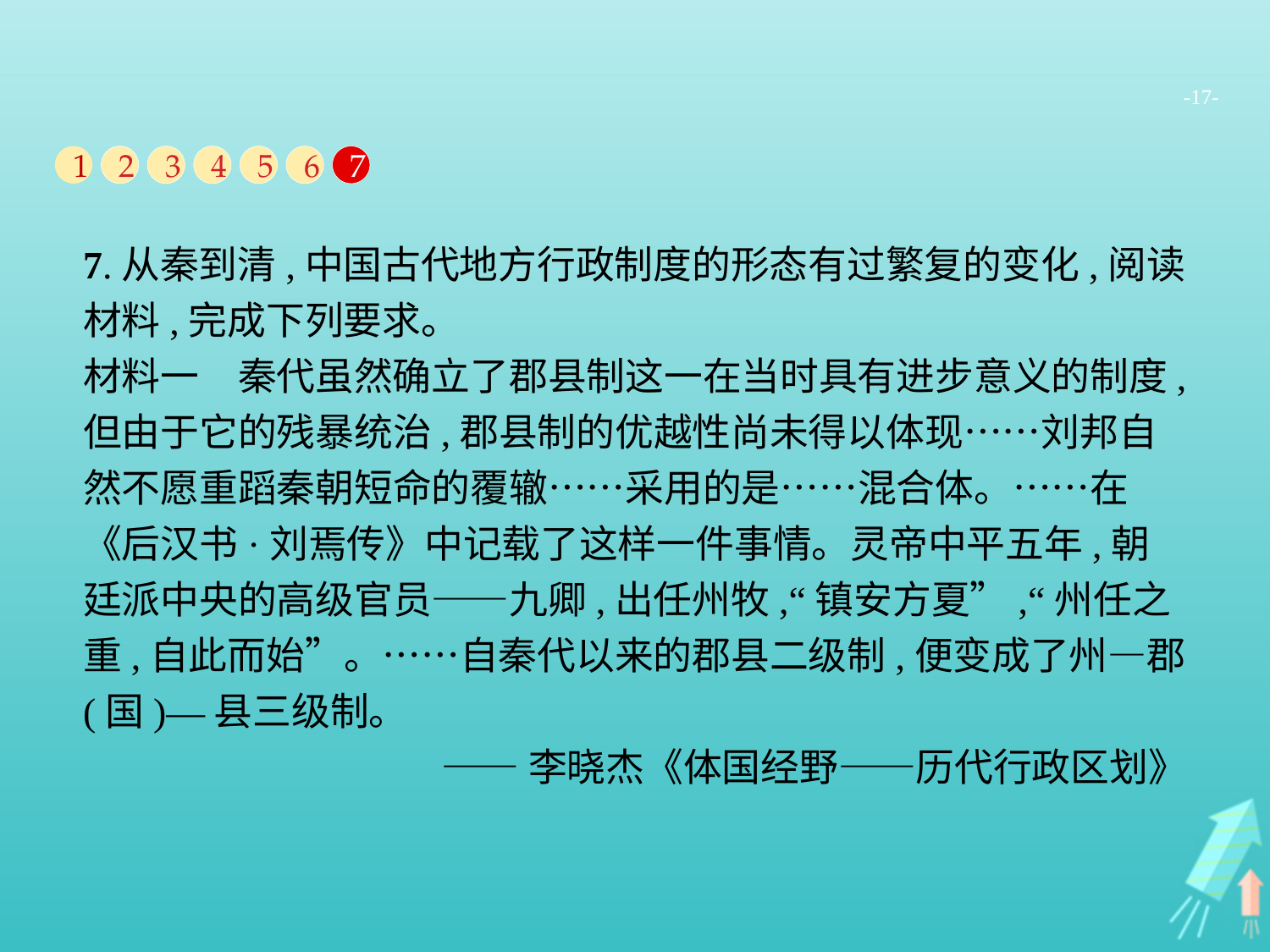

-17-
1
2
3
4
5
6
7
7.从秦到清,中国古代地方行政制度的形态有过繁复的变化,阅读材料,完成下列要求。
材料一　秦代虽然确立了郡县制这一在当时具有进步意义的制度,但由于它的残暴统治,郡县制的优越性尚未得以体现……刘邦自然不愿重蹈秦朝短命的覆辙……采用的是……混合体。……在《后汉书·刘焉传》中记载了这样一件事情。灵帝中平五年,朝廷派中央的高级官员——九卿,出任州牧,“镇安方夏”,“州任之重,自此而始”。……自秦代以来的郡县二级制,便变成了州—郡(国)—县三级制。
——李晓杰《体国经野——历代行政区划》